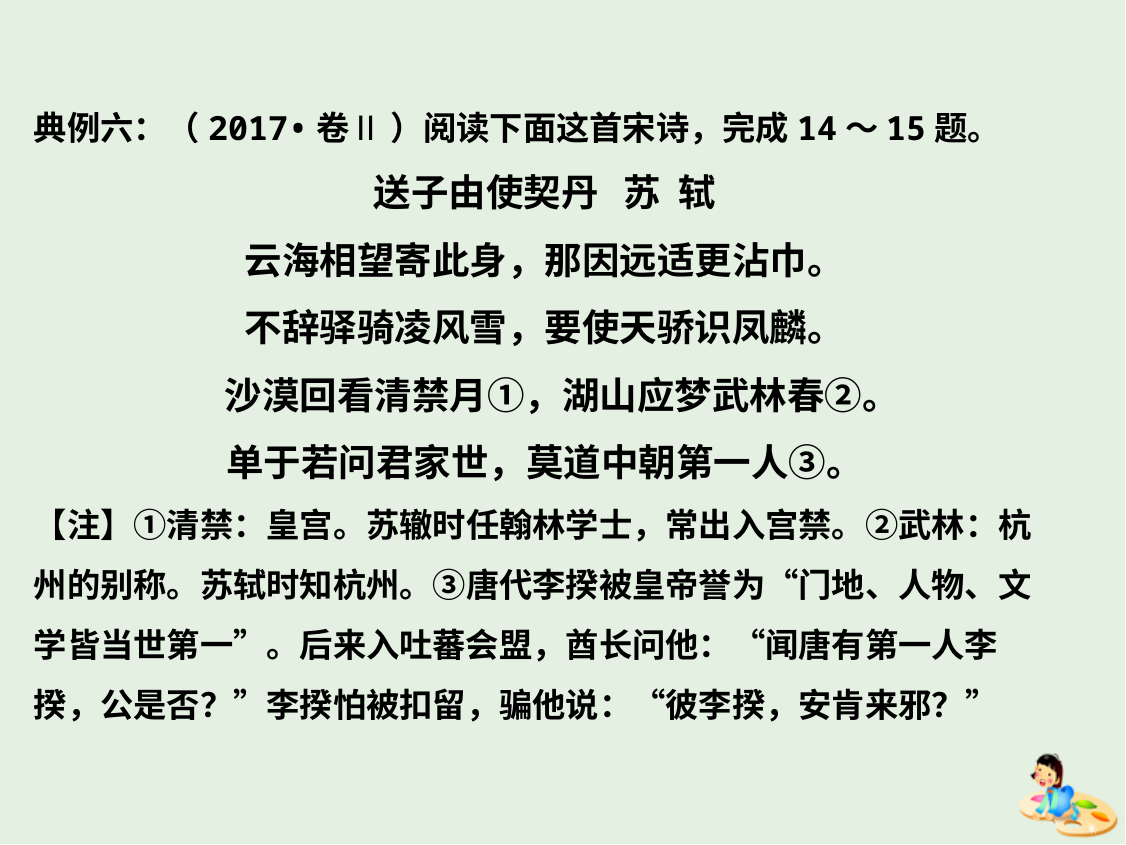

典例六：（2017•卷Ⅱ ）阅读下面这首宋诗，完成14～15题。
送子由使契丹   苏  轼
云海相望寄此身，那因远适更沾巾。
不辞驿骑凌风雪，要使天骄识凤麟。
   沙漠回看清禁月①，湖山应梦武林春②。
单于若问君家世，莫道中朝第一人③。
【注】①清禁：皇宫。苏辙时任翰林学士，常出入宫禁。②武林：杭州的别称。苏轼时知杭州。③唐代李揆被皇帝誉为“门地、人物、文学皆当世第一”。后来入吐蕃会盟，酋长问他：“闻唐有第一人李揆，公是否？”李揆怕被扣留，骗他说：“彼李揆，安肯来邪？”